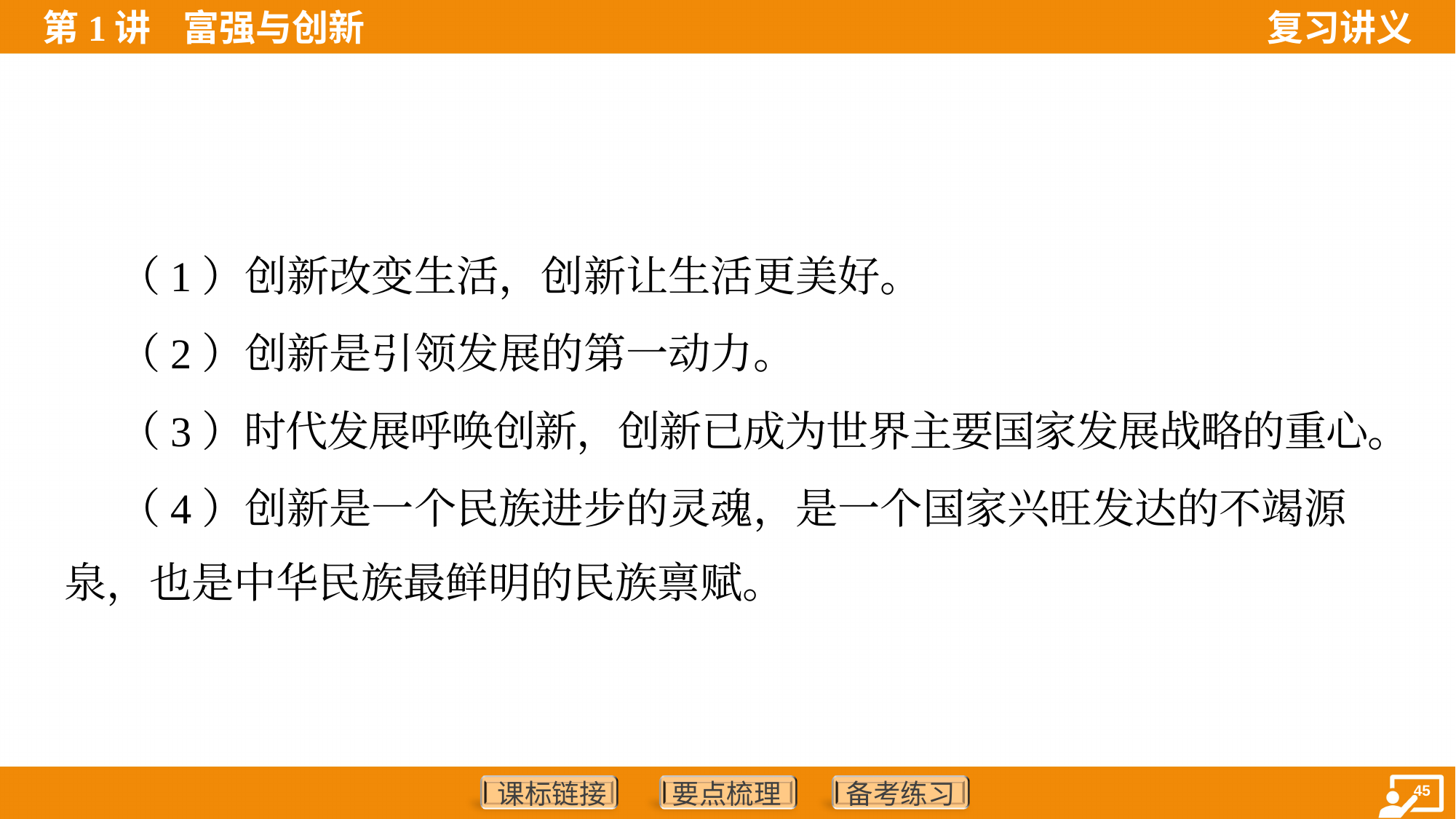

（1）创新改变生活，创新让生活更美好。
    （2）创新是引领发展的第一动力。
    （3）时代发展呼唤创新，创新已成为世界主要国家发展战略的重心。
    （4）创新是一个民族进步的灵魂，是一个国家兴旺发达的不竭源
泉，也是中华民族最鲜明的民族禀赋。